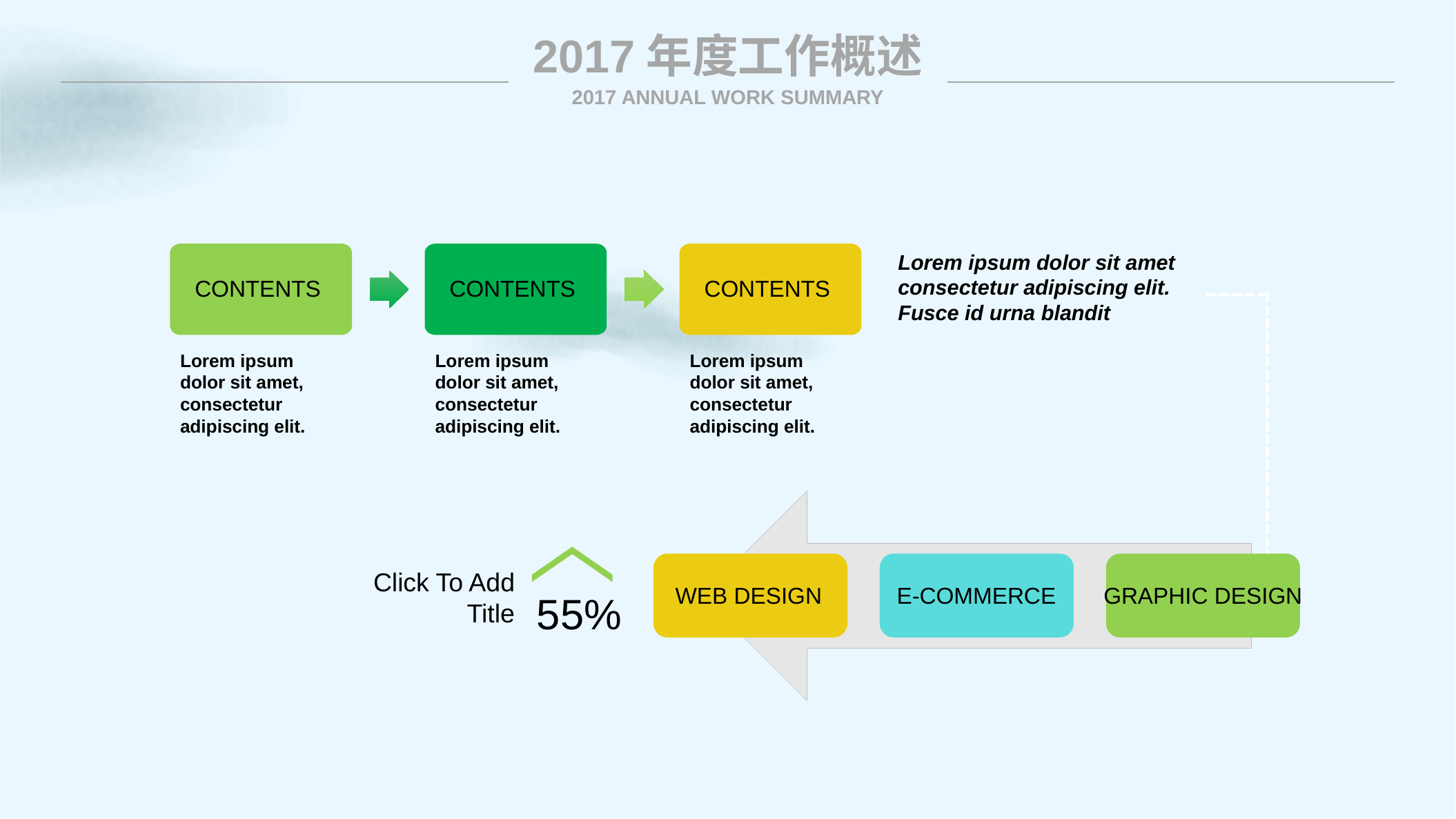

2017年度工作概述
2017 ANNUAL WORK SUMMARY

CONTENTS

CONTENTS

CONTENTS
Lorem ipsum dolor sit amet consectetur adipiscing elit. Fusce id urna blandit

Lorem ipsum dolor sit amet, consectetur adipiscing elit.
Lorem ipsum dolor sit amet, consectetur adipiscing elit.
Lorem ipsum dolor sit amet, consectetur adipiscing elit.

Click To Add
Title
55%

WEB DESIGN

E-COMMERCE

GRAPHIC DESIGN